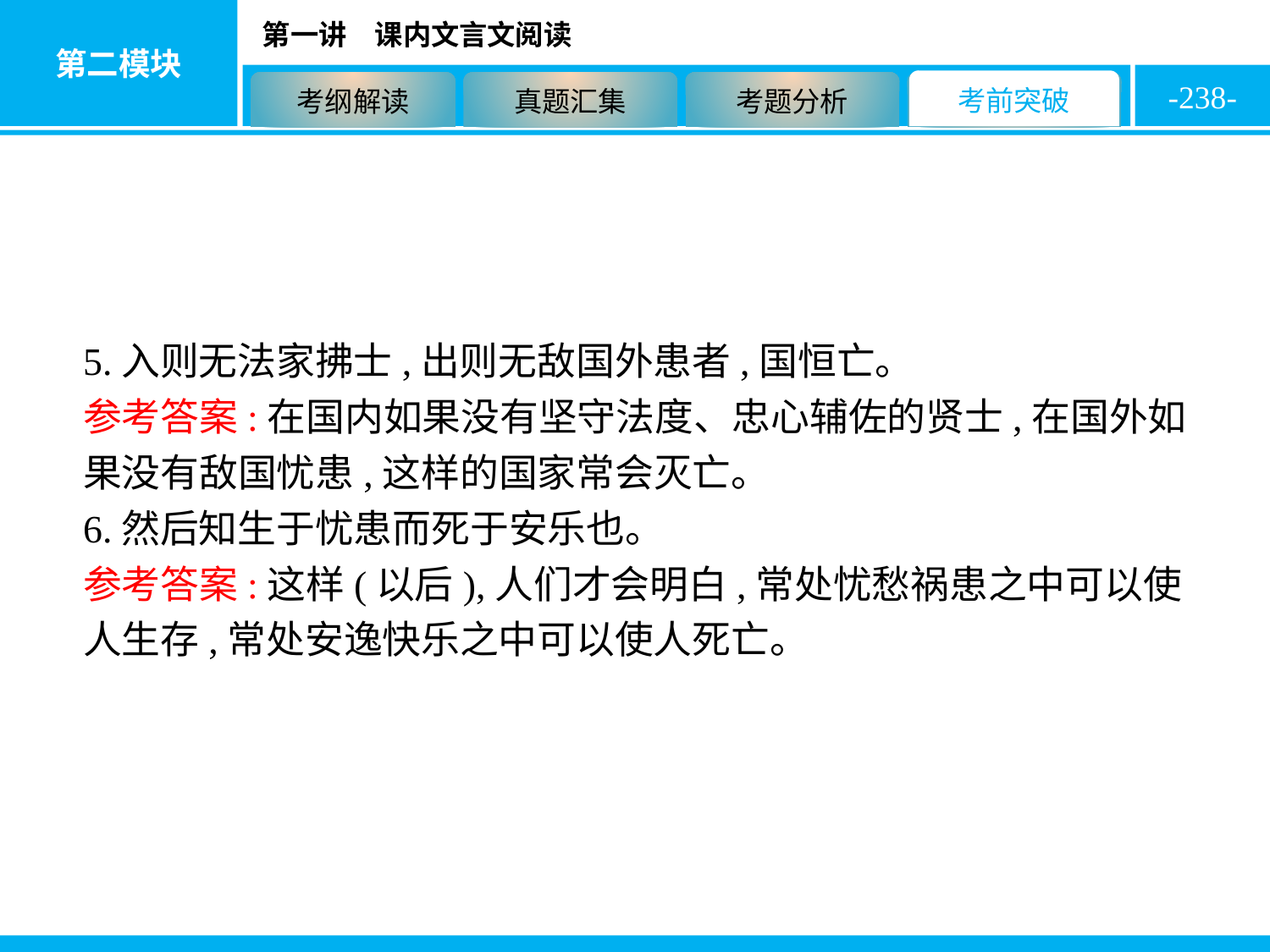

-238-
5.入则无法家拂士,出则无敌国外患者,国恒亡。
参考答案:在国内如果没有坚守法度、忠心辅佐的贤士,在国外如果没有敌国忧患,这样的国家常会灭亡。
6.然后知生于忧患而死于安乐也。
参考答案:这样(以后),人们才会明白,常处忧愁祸患之中可以使人生存,常处安逸快乐之中可以使人死亡。